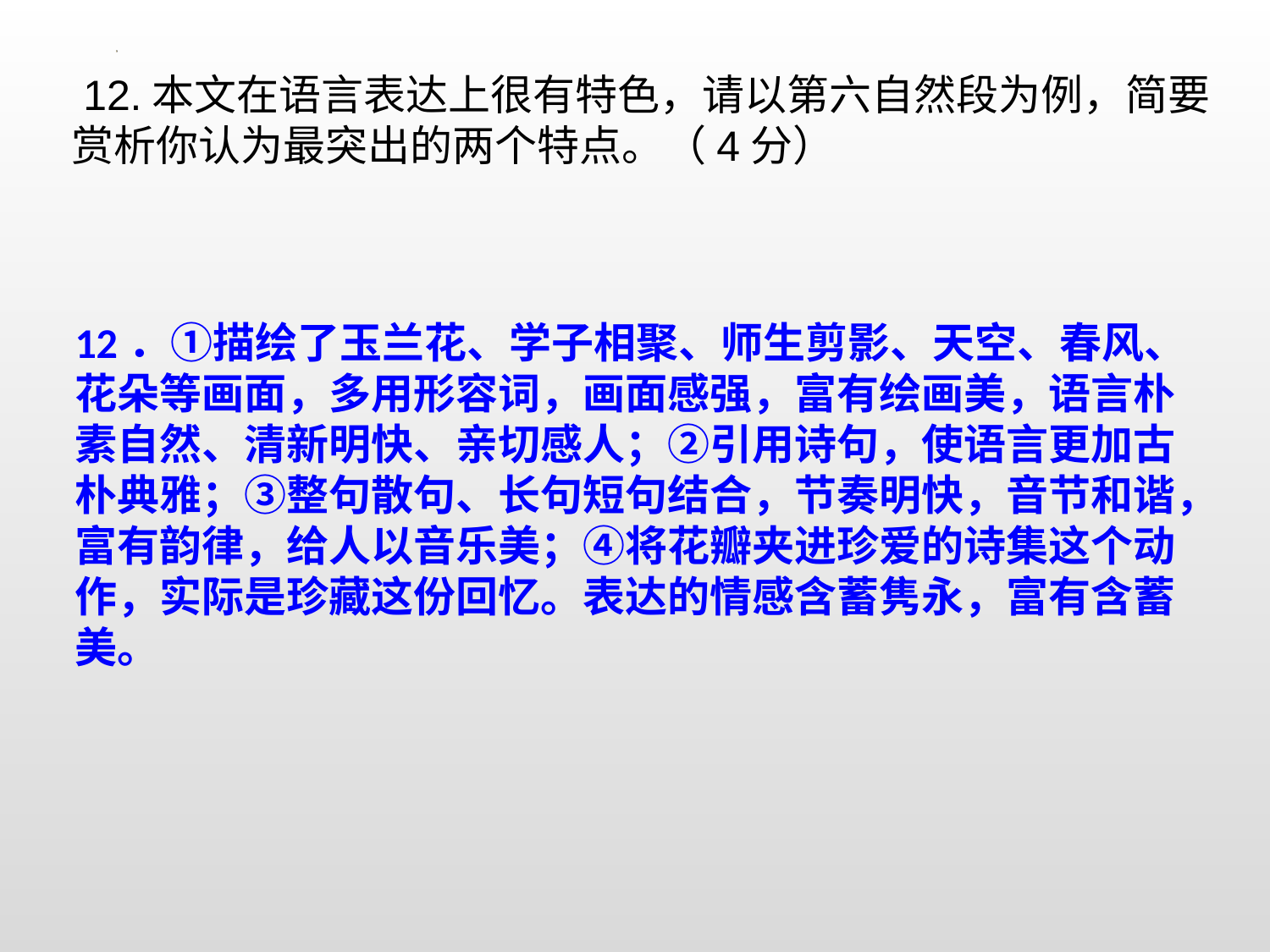

12.本文在语言表达上很有特色，请以第六自然段为例，简要赏析你认为最突出的两个特点。（4分）
12．①描绘了玉兰花、学子相聚、师生剪影、天空、春风、花朵等画面，多用形容词，画面感强，富有绘画美，语言朴素自然、清新明快、亲切感人；②引用诗句，使语言更加古朴典雅；③整句散句、长句短句结合，节奏明快，音节和谐，富有韵律，给人以音乐美；④将花瓣夹进珍爱的诗集这个动作，实际是珍藏这份回忆。表达的情感含蓄隽永，富有含蓄美。